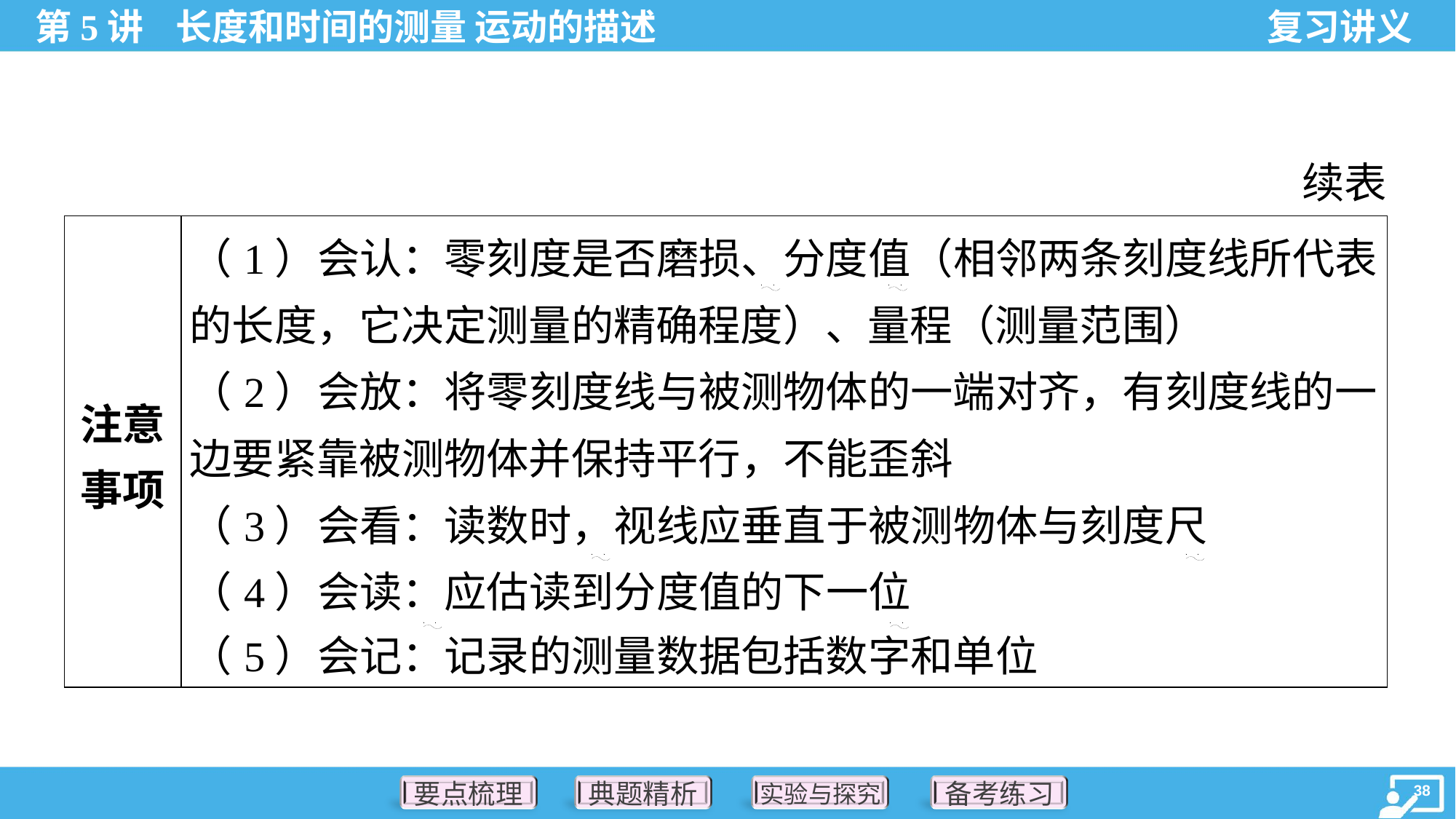

续表
| 注意 事项 | （1）会认：零刻度是否磨损、分度值（相邻两条刻度线所代表 的长度，它决定测量的精确程度）、量程（测量范围） （2）会放：将零刻度线与被测物体的一端对齐，有刻度线的一 边要紧靠被测物体并保持平行，不能歪斜 （3）会看：读数时，视线应垂直于被测物体与刻度尺 （4）会读：应估读到分度值的下一位 （5）会记：记录的测量数据包括数字和单位 |
| --- | --- |
. .
. .
. .
. .
. .
. .